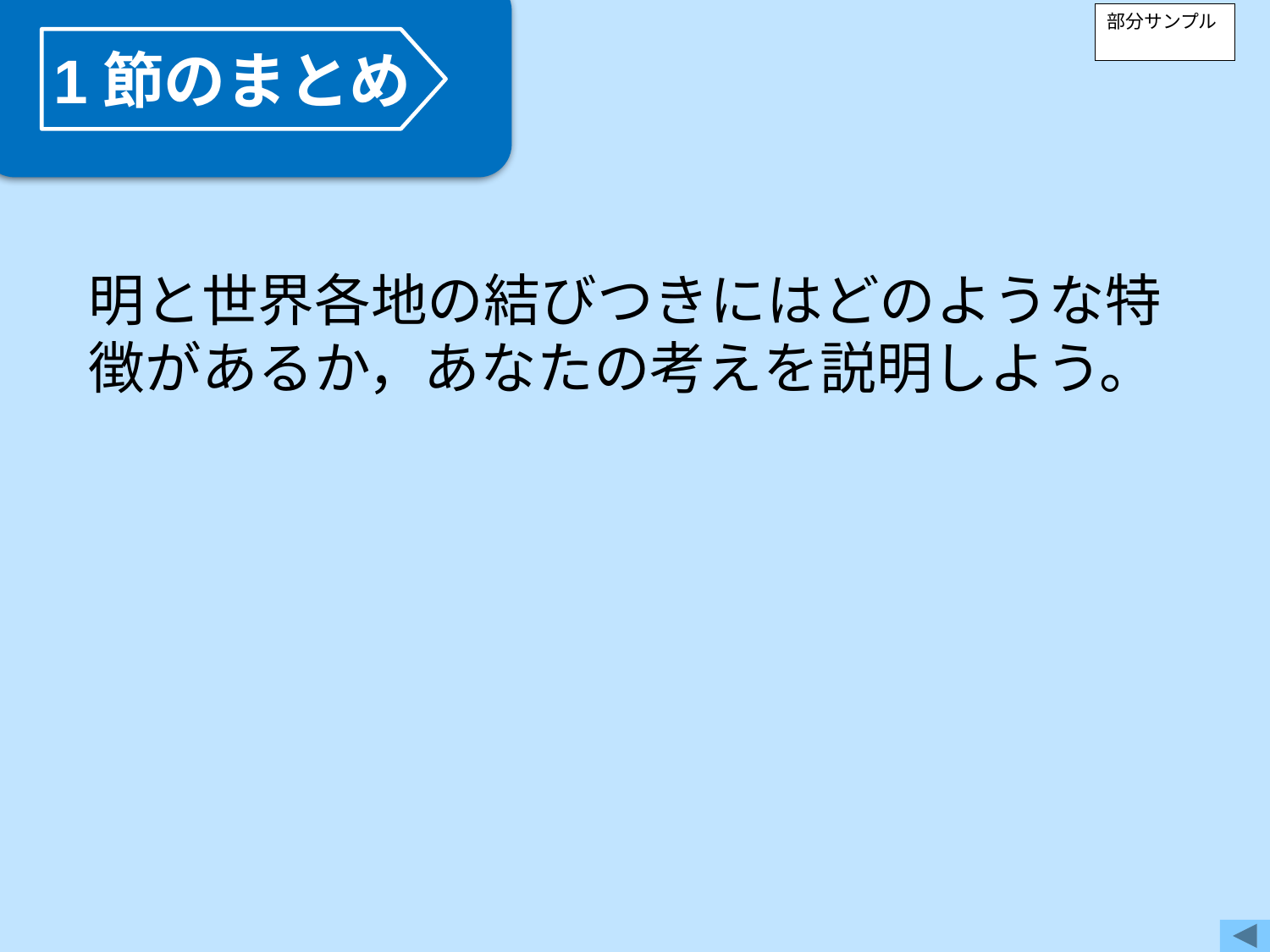

部分サンプル
1節のまとめ
明と世界各地の結びつきにはどのような特徴があるか，あなたの考えを説明しよう。